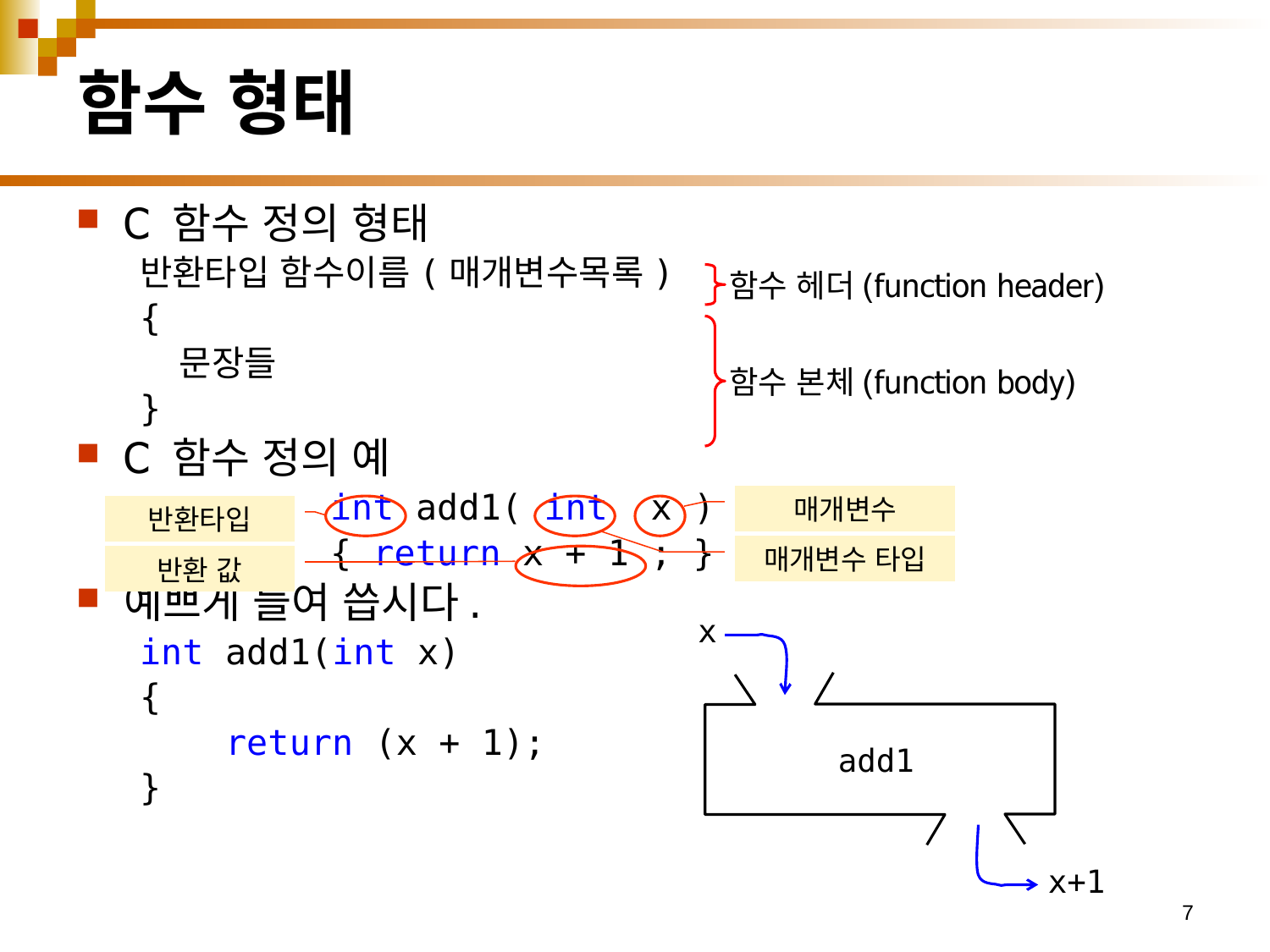

# 함수 형태
C 함수 정의 형태
반환타입 함수이름(매개변수목록)
{
	문장들
}
C 함수 정의 예
int add1( int  x )
{ return x + 1 ; }
예쁘게 들여 씁시다.
int add1(int x)
{
    return (x + 1);
}

함수 헤더(function header)
함수 본체(function body)
매개변수

매개변수 타입
반환타입

반환 값

x

add1

x+1
7